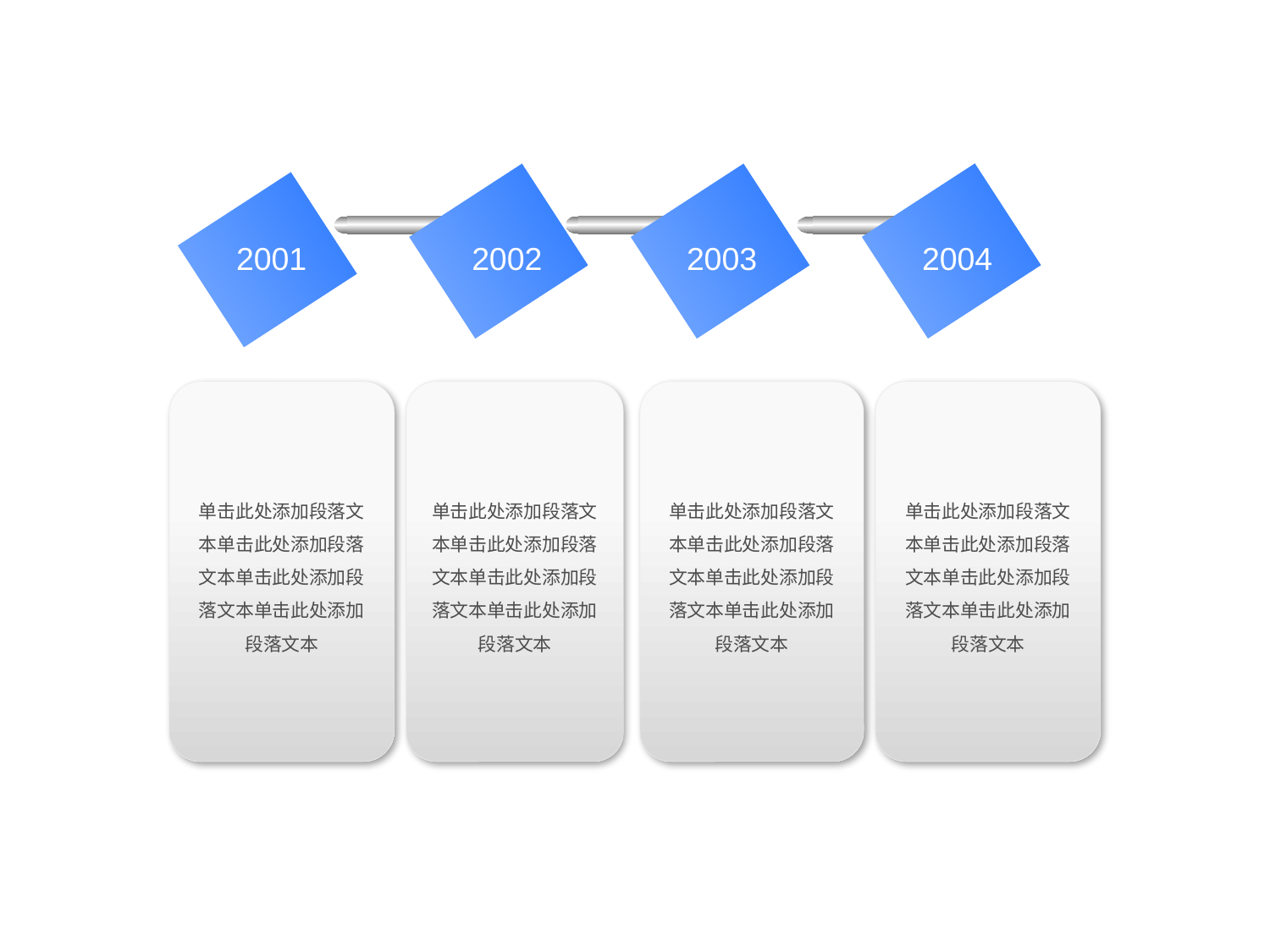

2001
2002
2003
2004
单击此处添加段落文本单击此处添加段落文本单击此处添加段落文本单击此处添加段落文本
单击此处添加段落文本单击此处添加段落文本单击此处添加段落文本单击此处添加段落文本
单击此处添加段落文本单击此处添加段落文本单击此处添加段落文本单击此处添加段落文本
单击此处添加段落文本单击此处添加段落文本单击此处添加段落文本单击此处添加段落文本